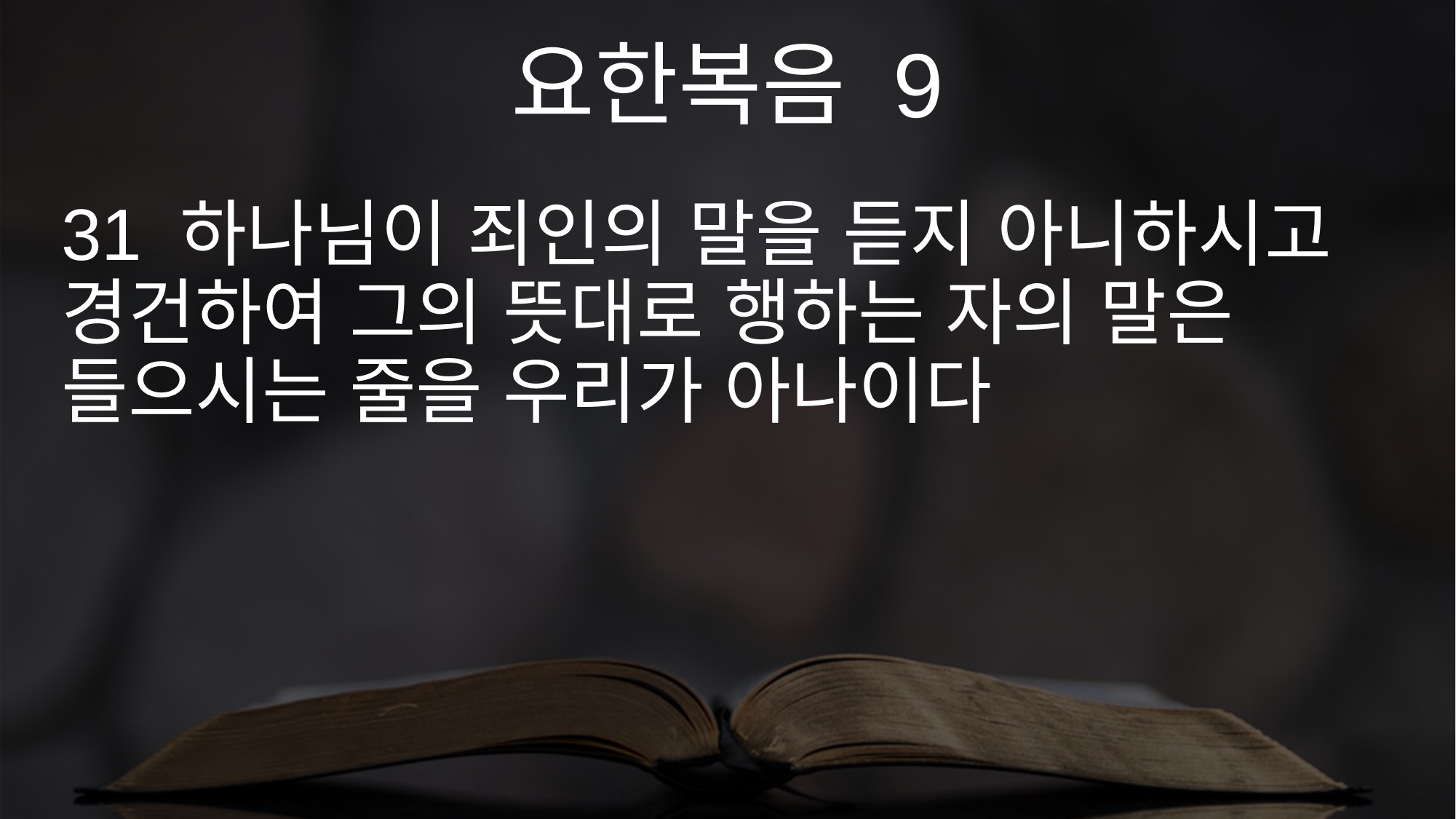

요한복음 9
31 하나님이 죄인의 말을 듣지 아니하시고 경건하여 그의 뜻대로 행하는 자의 말은 들으시는 줄을 우리가 아나이다